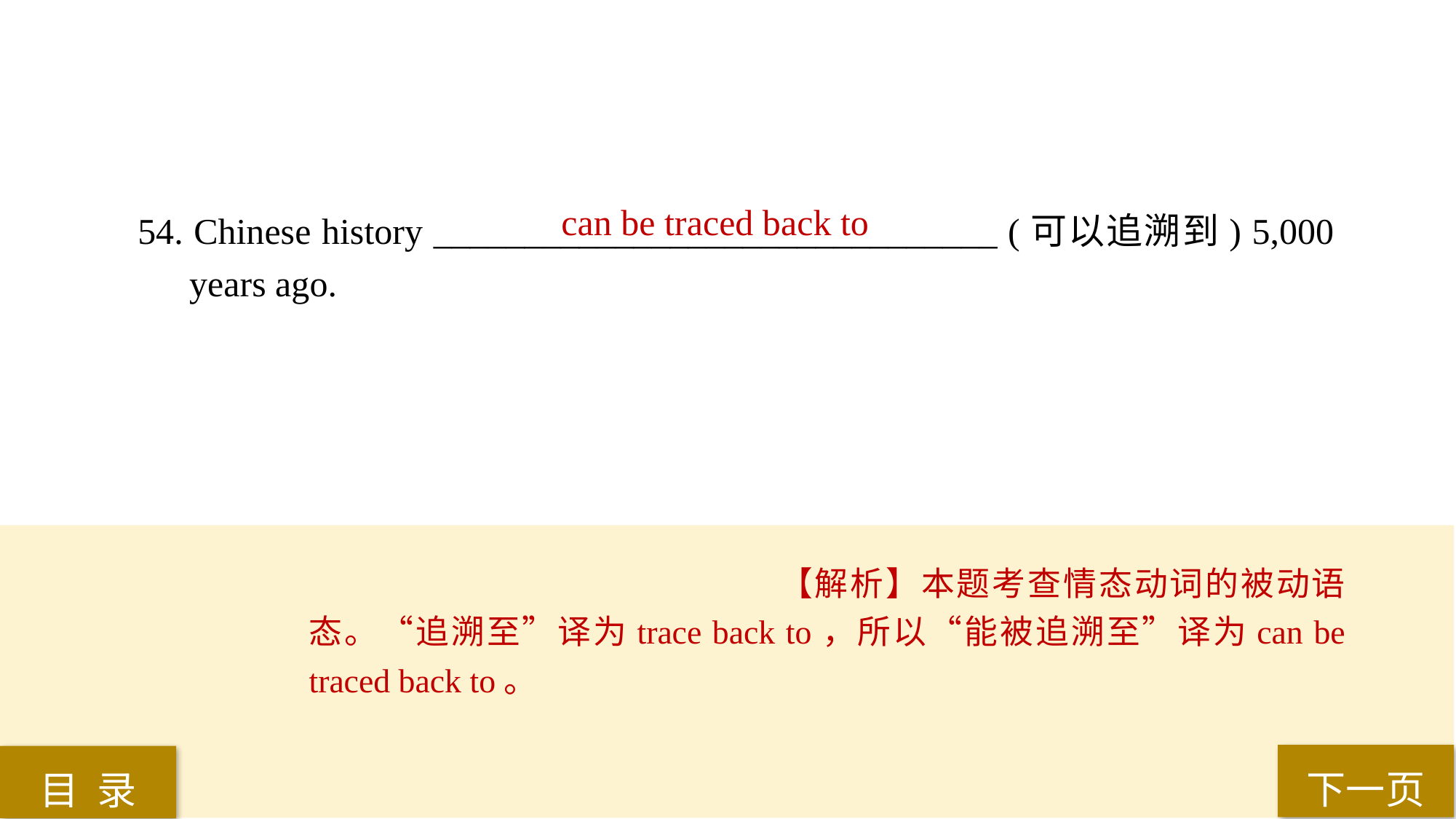

can be traced back to
54. Chinese history _______________________________ (可以追溯到) 5,000 years ago.
【解析】本题考查情态动词的被动语态。“追溯至”译为trace back to，所以“能被追溯至”译为can be traced back to。